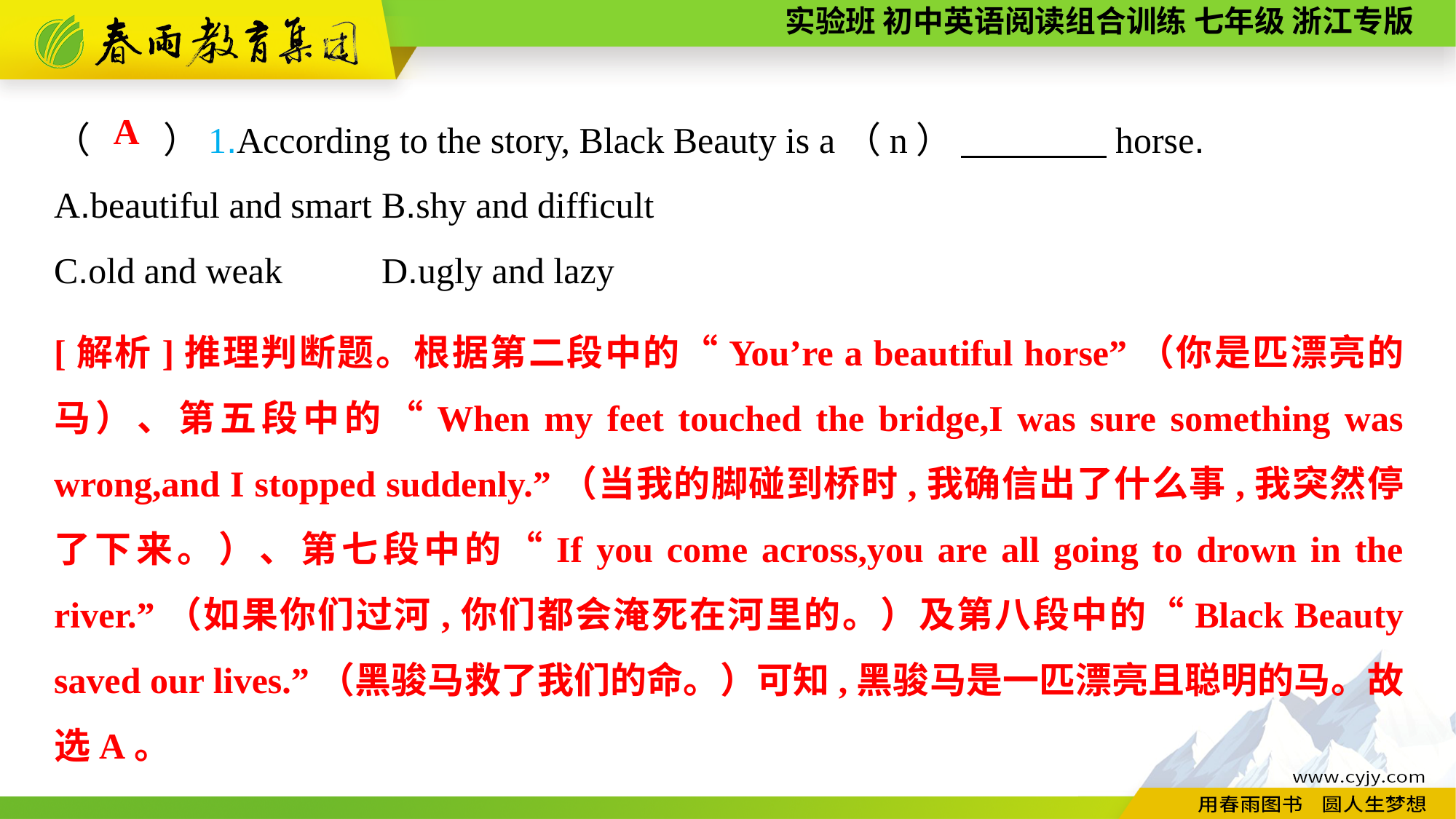

（　　）1.According to the story, Black Beauty is a（n） 　　　　horse.
A.beautiful and smart	B.shy and difficult
C.old and weak	D.ugly and lazy
A
[解析]推理判断题。根据第二段中的“You’re a beautiful horse”（你是匹漂亮的马）、第五段中的“When my feet touched the bridge,I was sure something was wrong,and I stopped suddenly.”（当我的脚碰到桥时,我确信出了什么事,我突然停了下来。）、第七段中的“If you come across,you are all going to drown in the river.”（如果你们过河,你们都会淹死在河里的。）及第八段中的“Black Beauty saved our lives.”（黑骏马救了我们的命。）可知,黑骏马是一匹漂亮且聪明的马。故选A。